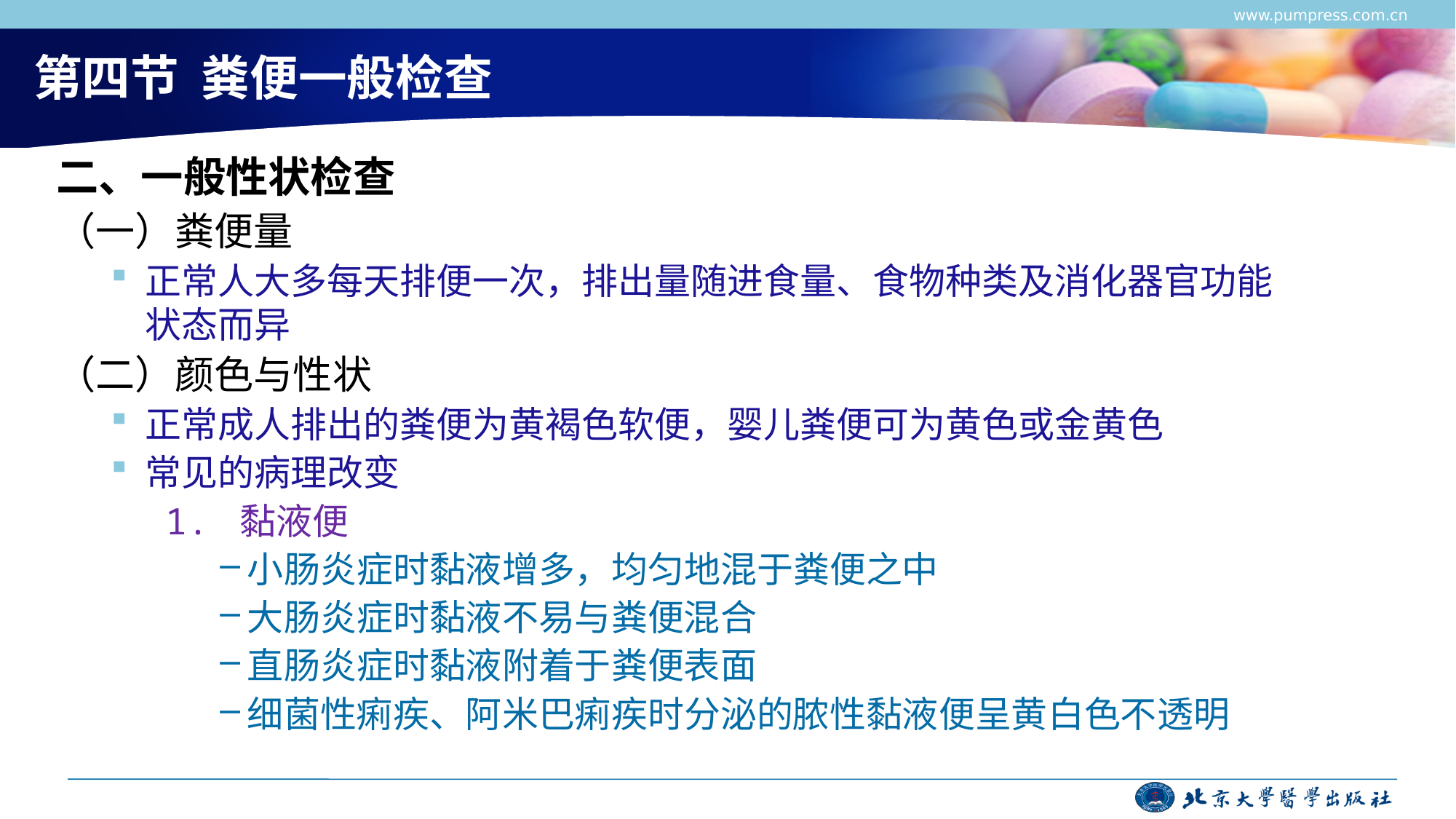

www.pumpress.com.cn
# 第四节  粪便一般检查
二、一般性状检查
（一）粪便量
正常人大多每天排便一次，排出量随进食量、食物种类及消化器官功能状态而异
（二）颜色与性状
正常成人排出的粪便为黄褐色软便，婴儿粪便可为黄色或金黄色
常见的病理改变
1. 黏液便
小肠炎症时黏液增多，均匀地混于粪便之中
大肠炎症时黏液不易与粪便混合
直肠炎症时黏液附着于粪便表面
细菌性痢疾、阿米巴痢疾时分泌的脓性黏液便呈黄白色不透明